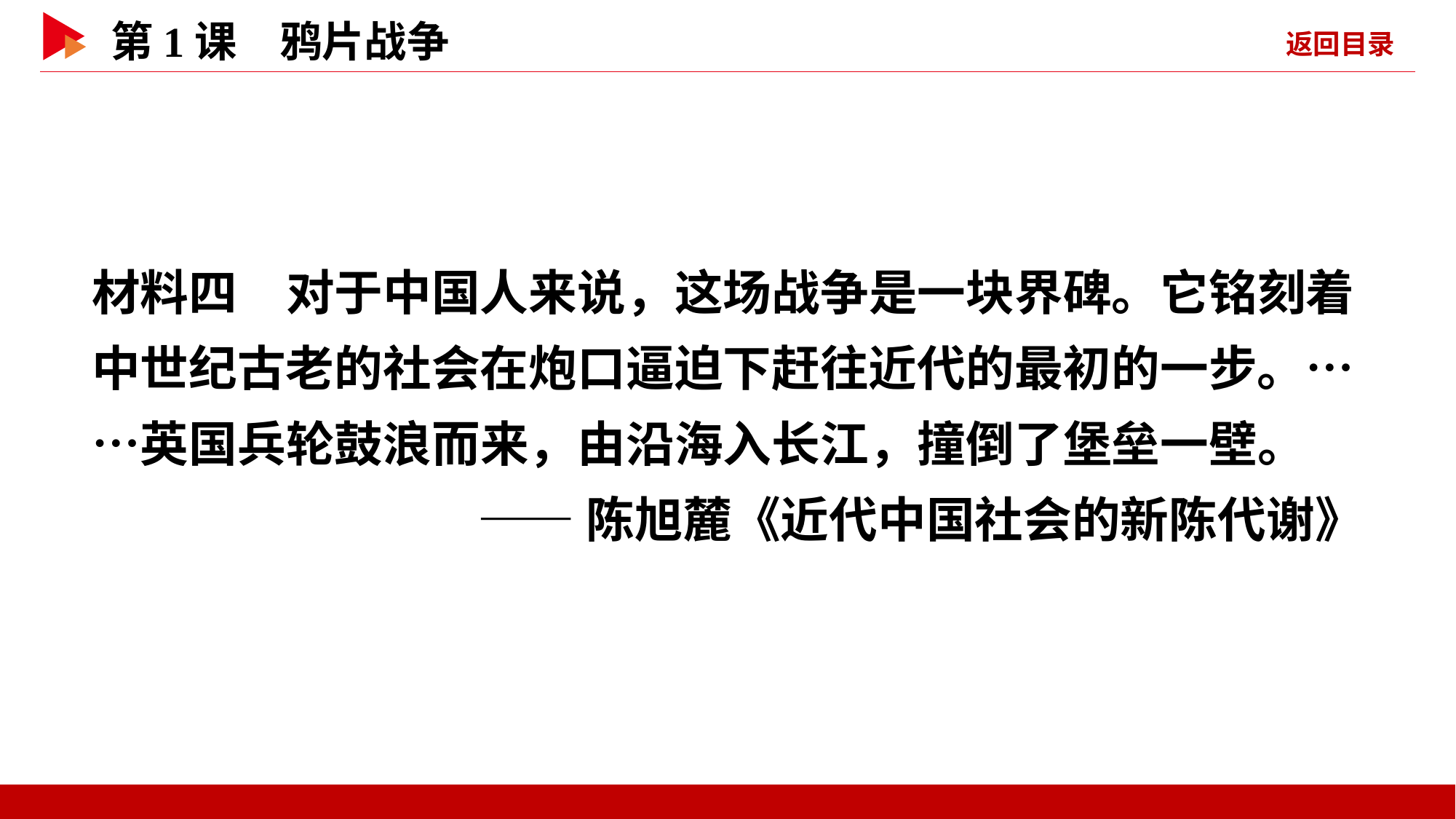

材料四　对于中国人来说，这场战争是一块界碑。它铭刻着中世纪古老的社会在炮口逼迫下赶往近代的最初的一步。……英国兵轮鼓浪而来，由沿海入长江，撞倒了堡垒一壁。
——陈旭麓《近代中国社会的新陈代谢》